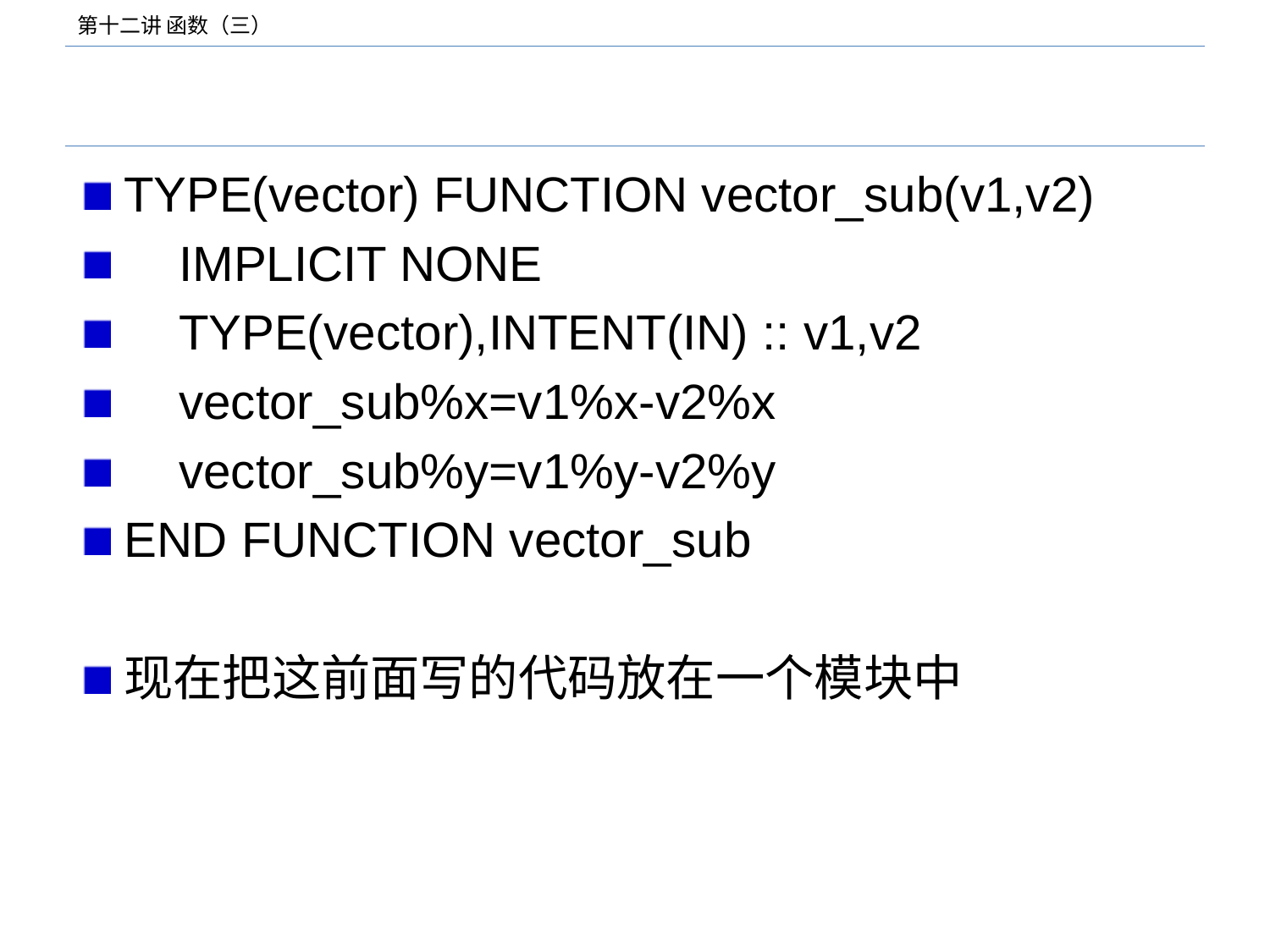

#
TYPE(vector) FUNCTION vector_sub(v1,v2)
    IMPLICIT NONE
    TYPE(vector),INTENT(IN) :: v1,v2
    vector_sub%x=v1%x-v2%x
    vector_sub%y=v1%y-v2%y
END FUNCTION vector_sub

现在把这前面写的代码放在一个模块中